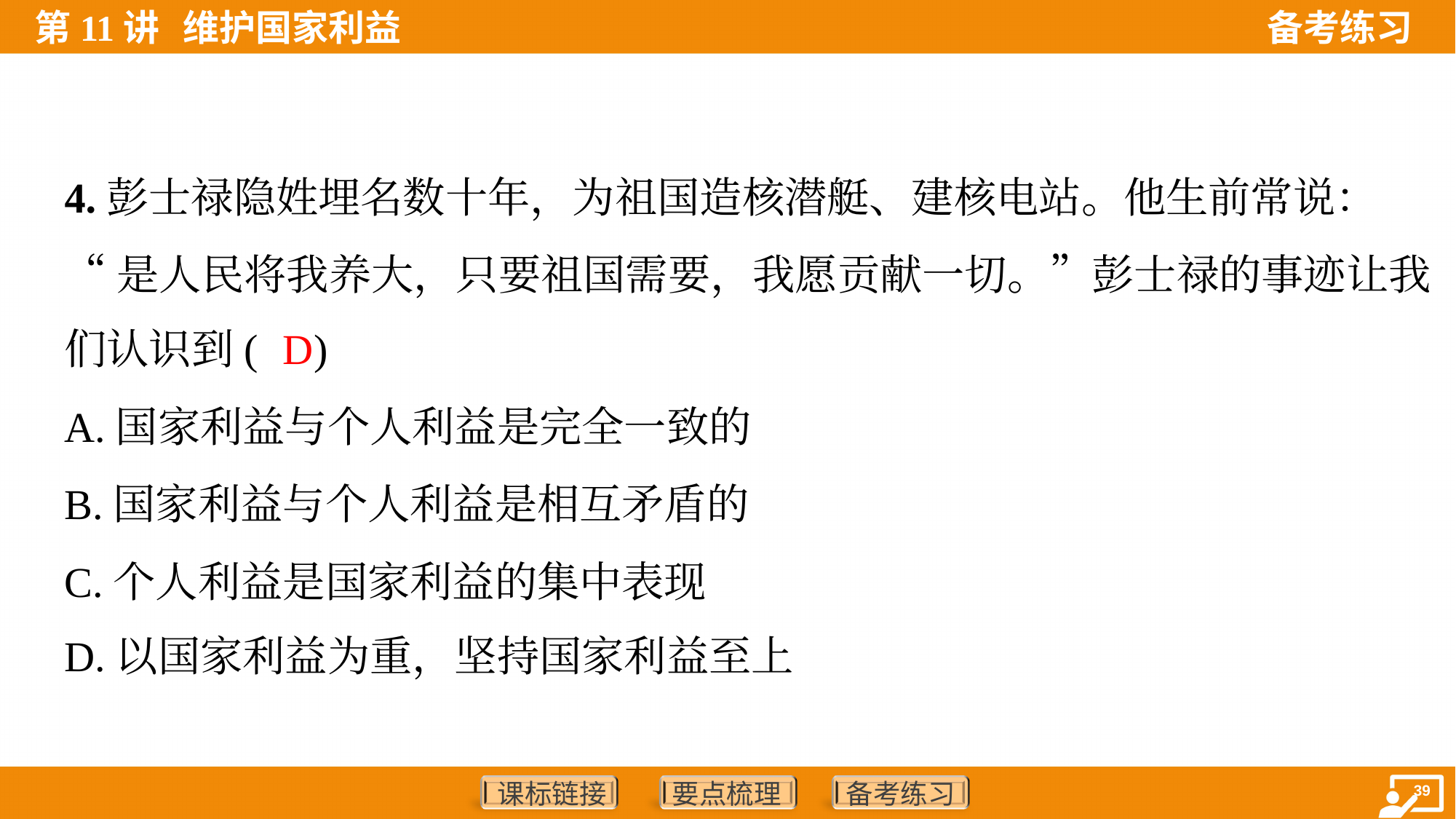

4.彭士禄隐姓埋名数十年，为祖国造核潜艇、建核电站。他生前常说：
“是人民将我养大，只要祖国需要，我愿贡献一切。”彭士禄的事迹让我
们认识到(     )
D
A.国家利益与个人利益是完全一致的
B.国家利益与个人利益是相互矛盾的
C.个人利益是国家利益的集中表现
D.以国家利益为重，坚持国家利益至上